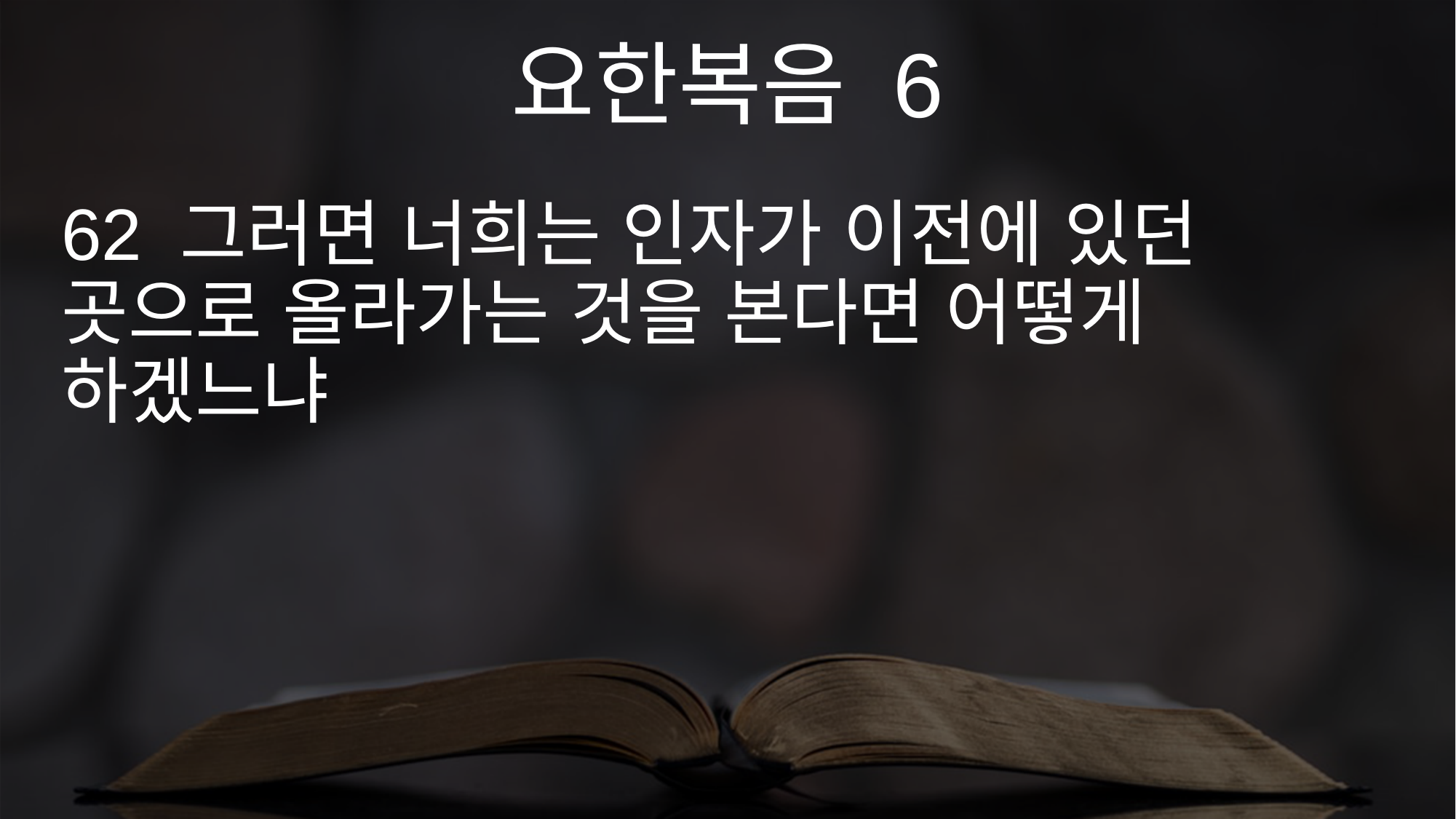

요한복음 6
62 그러면 너희는 인자가 이전에 있던 곳으로 올라가는 것을 본다면 어떻게 하겠느냐